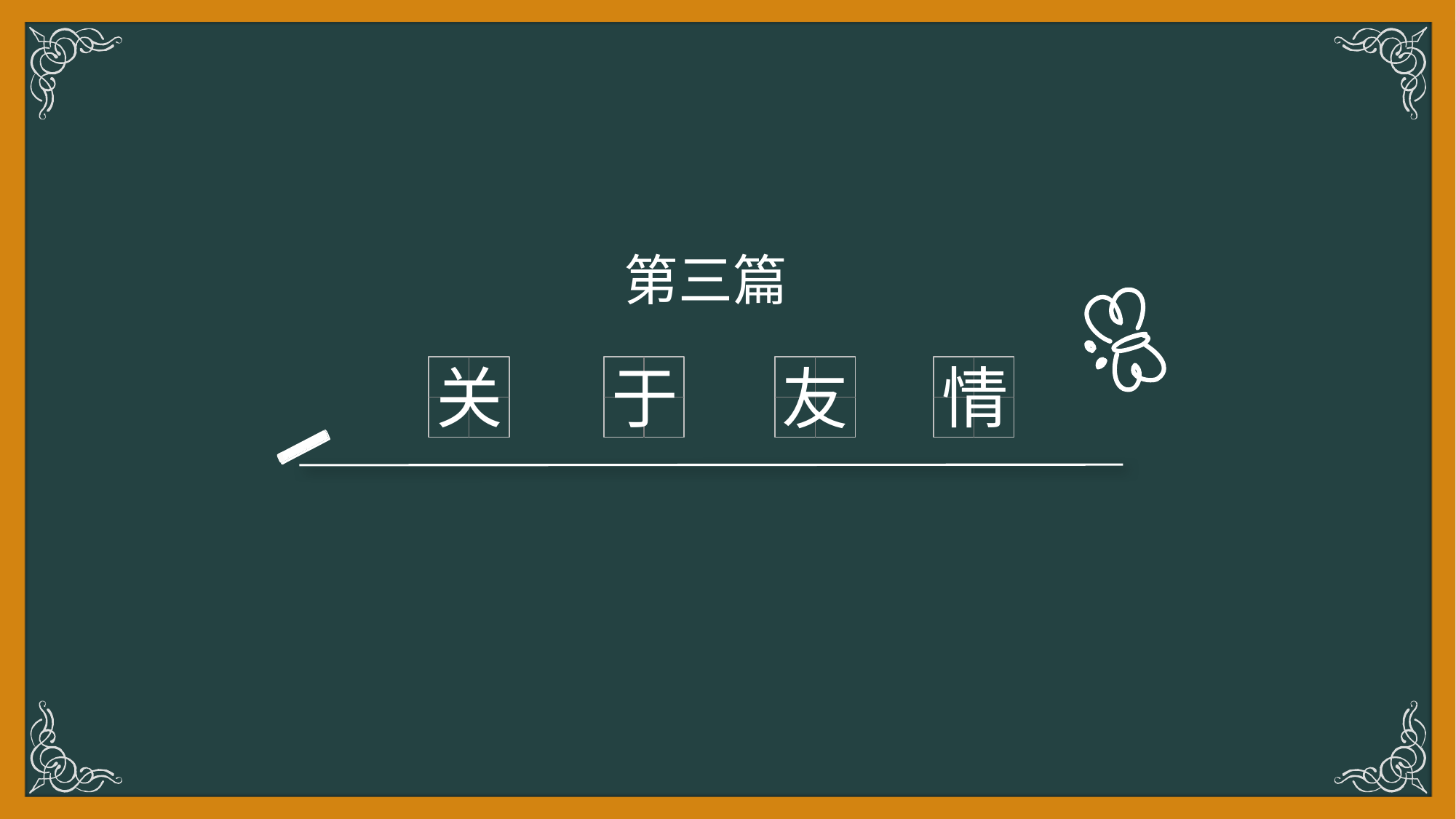

点击添加文本
第三篇

关

于

情

友

点击添加文本

点击添加文本
点击添加文本